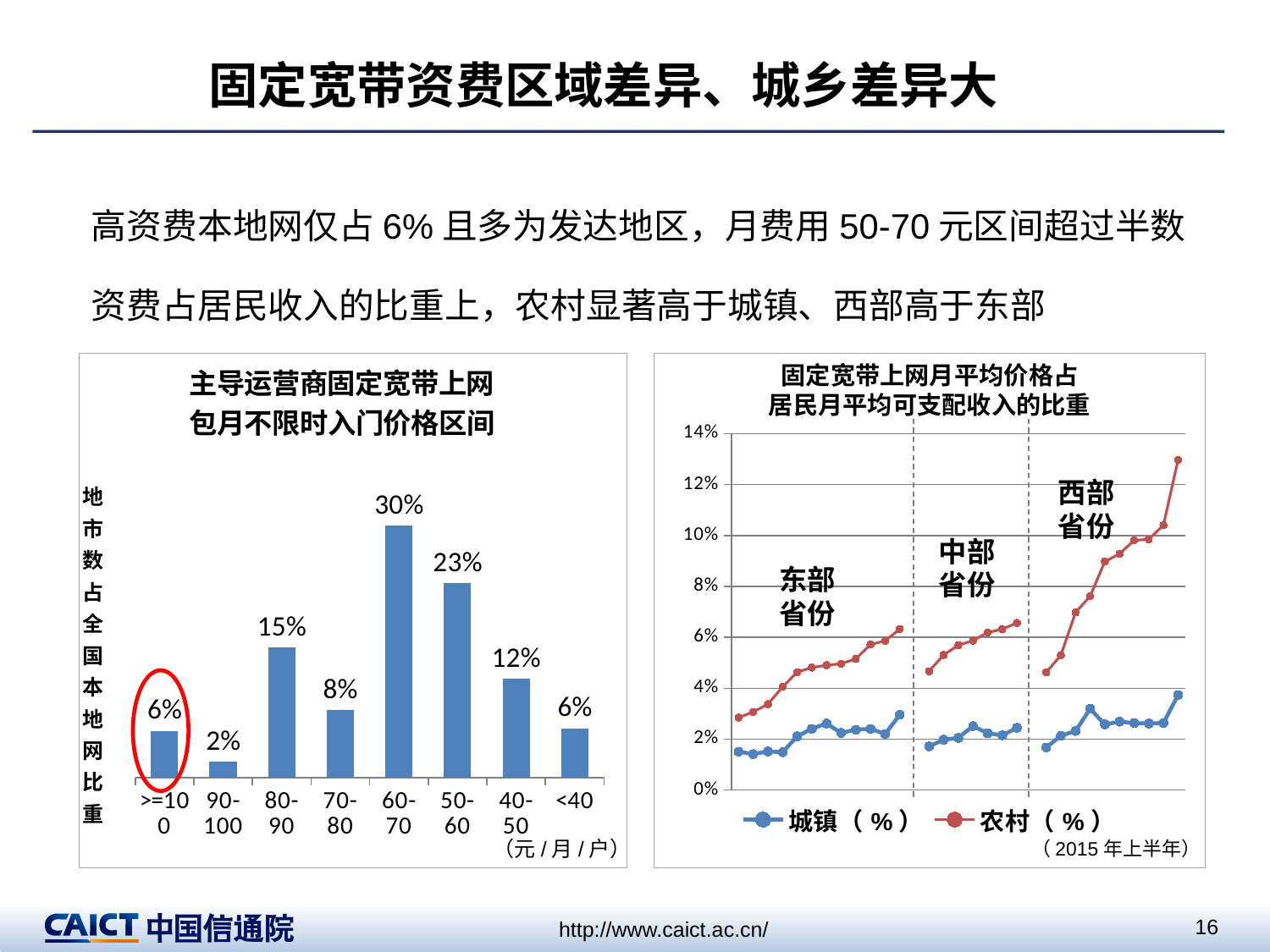

# 固定宽带资费区域差异、城乡差异大
高资费本地网仅占6%且多为发达地区，月费用50-70元区间超过半数
资费占居民收入的比重上，农村显著高于城镇、西部高于东部

### Chart

| Category | 本地网数量占比 |
|---|---|
| >=100 | 0.055045871559633 |
| 90-100 | 0.018348623853211 |
| 80-90 | 0.15290519877675907 |
| 70-80 | 0.0795107033639144 |
| 60-70 | 0.296636085626911 |
| 50-60 | 0.229357798165138 |
| 40-50 | 0.116207951070336 |
| <40 | 0.0581039755351682 |

### Chart

| Category | 城镇（%） | 农村（%） |
|---|---|---|
| 浙江 | 0.015106007067137805 | 0.0284876790787984 |
| 山东 | 0.014139812169792395 | 0.030696690426642508 |
| 江苏 | 0.0151954318603757 | 0.03374101817539132 |
| 福建 | 0.0148637684945536 | 0.04049079754601233 |
| 辽宁 | 0.021121284174077798 | 0.04633068031690192 |
| 上海 | 0.024077570280627517 | 0.04810466135667142 |
| 天津 | 0.02614343036002371 | 0.04905735363521201 |
| 河北 | 0.022448779765529718 | 0.049629363688200784 |
| 吉林 | 0.023708989093864992 | 0.0515081913792107 |
| 北京 | 0.0240727409452105 | 0.0571798360300131 |
| 广东 | 0.0220699893163684 | 0.0585513351015254 |
| 海南 | 0.029553178671698307 | 0.06323613345094183 |
|  | None | None |
| 河南 | 0.017184891934080005 | 0.04667555519060256 |
| 湖南 | 0.019780408165059507 | 0.053085235226575704 |
| 湖北 | 0.020506480993328087 | 0.05689590470541241 |
| 安徽 | 0.025120086724108894 | 0.05870431197148652 |
| 江西 | 0.022348759524970008 | 0.061895721074176104 |
| 山西 | 0.021508898084486 | 0.0631870696278425 |
| 广西 | 0.024477411121211712 | 0.0656483601328657 |
|  | None | None |
| 重庆 | 0.016775169394262608 | 0.04620636146081408 |
| 四川 | 0.021370533217538398 | 0.0530221696596616 |
| 陕西 | 0.0232065190600601 | 0.06973166980003434 |
| 黑龙江 | 0.03194929337953961 | 0.07619749900144412 |
| 内蒙 | 0.025790273495931108 | 0.0897418196879746 |
| 宁夏 | 0.0268651193596978 | 0.0928093206240989 |
| 云南 | 0.0263281269847135 | 0.09808476588715104 |
| 甘肃 | 0.0261496041981677 | 0.09849807191699372 |
| 贵州 | 0.026373282887646614 | 0.10408167198853806 |
| 青海 | 0.03736071950080471 | 0.129693788702636 |
固定宽带上网月平均价格占
居民月平均可支配收入的比重
西部省份
中部省份
东部省份

（元/月/户）
（2015年上半年）